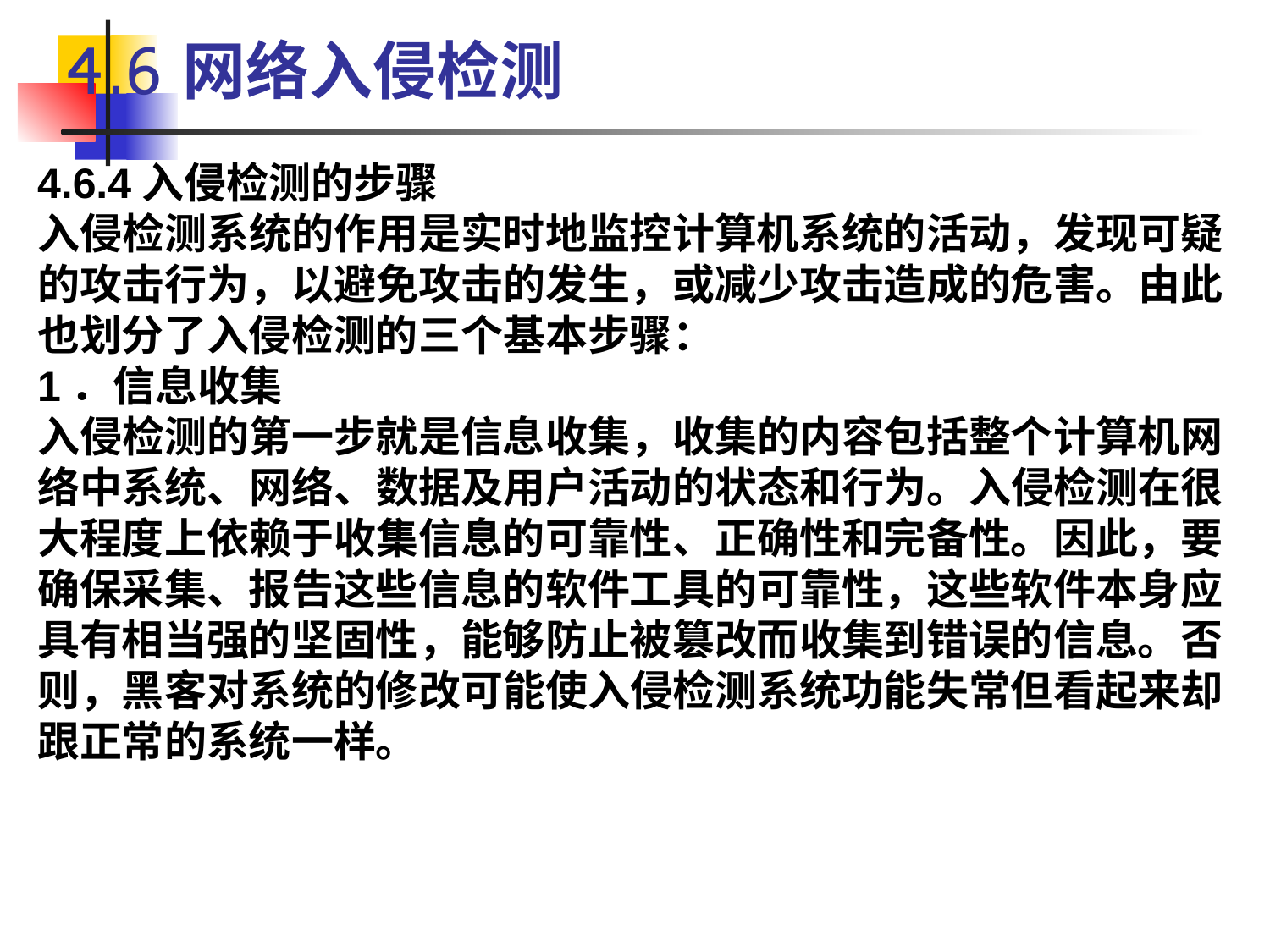

4.6网络入侵检测
4.6.4入侵检测的步骤
入侵检测系统的作用是实时地监控计算机系统的活动，发现可疑的攻击行为，以避免攻击的发生，或减少攻击造成的危害。由此也划分了入侵检测的三个基本步骤：
1．信息收集
入侵检测的第一步就是信息收集，收集的内容包括整个计算机网络中系统、网络、数据及用户活动的状态和行为。入侵检测在很大程度上依赖于收集信息的可靠性、正确性和完备性。因此，要确保采集、报告这些信息的软件工具的可靠性，这些软件本身应具有相当强的坚固性，能够防止被篡改而收集到错误的信息。否则，黑客对系统的修改可能使入侵检测系统功能失常但看起来却跟正常的系统一样。